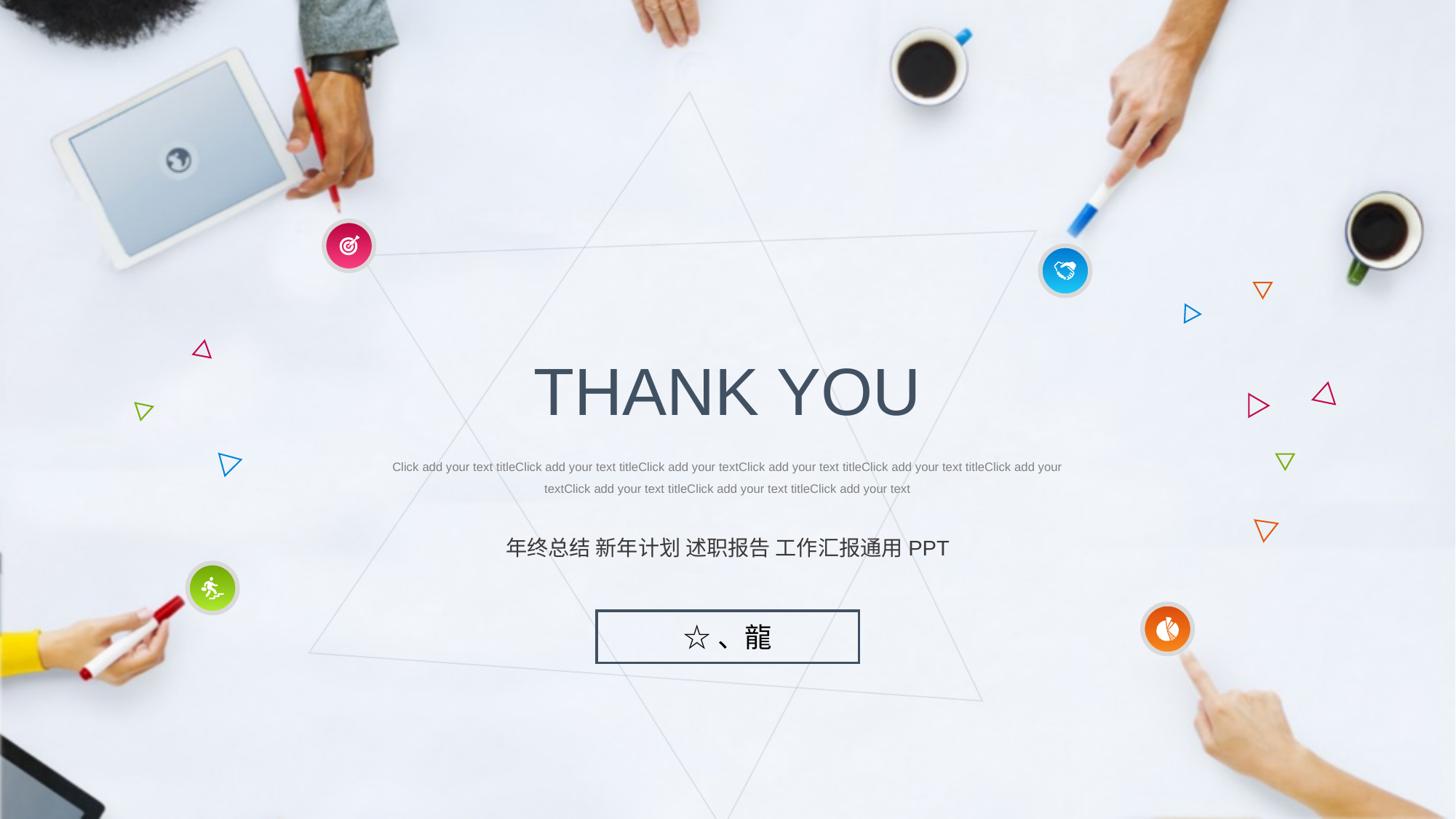

THANK YOU

Click add your text titleClick add your text titleClick add your textClick add your text titleClick add your text titleClick add your textClick add your text titleClick add your text titleClick add your text

年终总结 新年计划 述职报告 工作汇报通用PPT

☆、龍